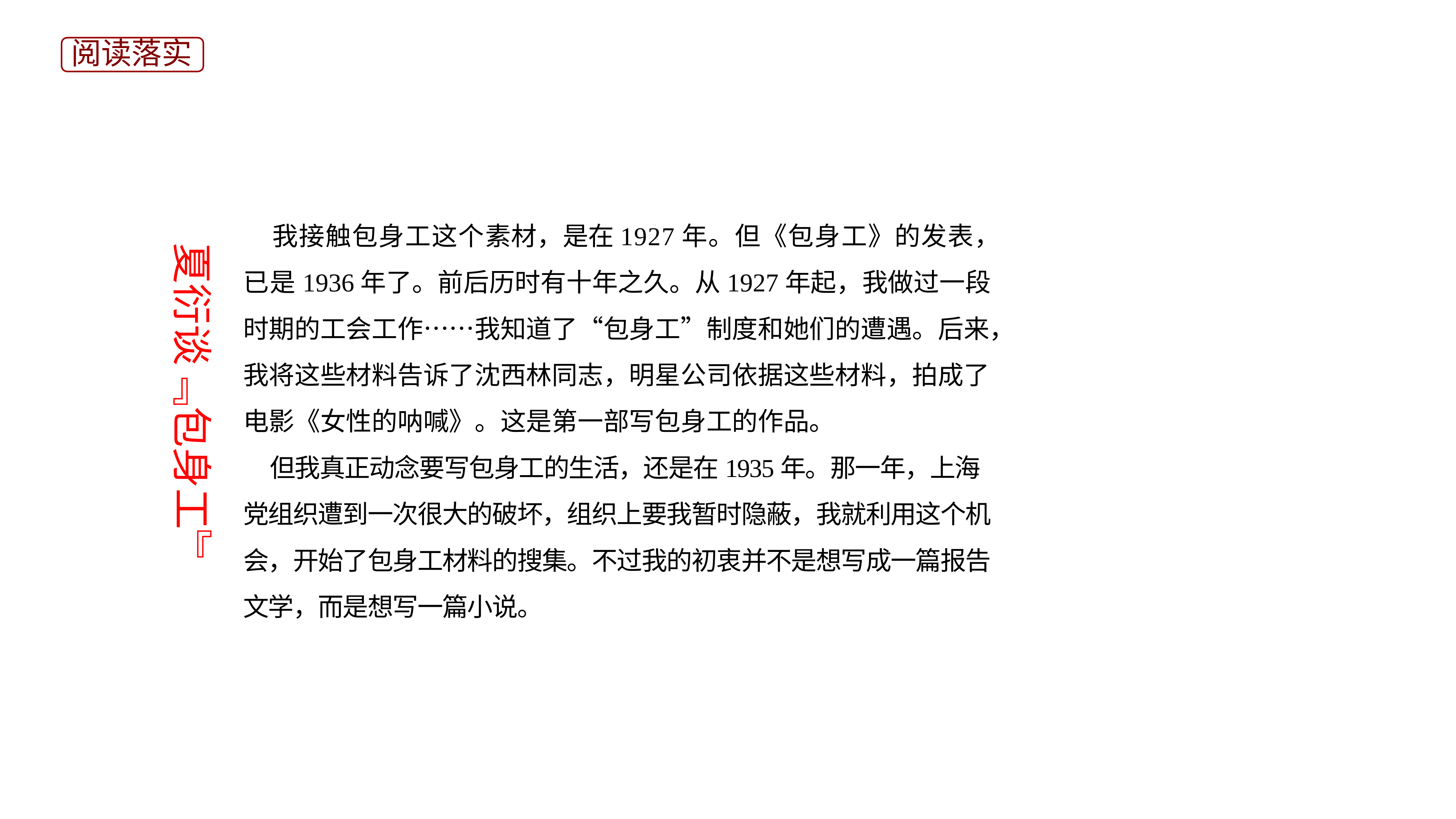

阅读落实

    我接触包身工这个素材，是在1927年。但《包身工》的发表，已是1936年了。前后历时有十年之久。从1927年起，我做过一段时期的工会工作……我知道了“包身工”制度和她们的遭遇。后来，我将这些材料告诉了沈西林同志，明星公司依据这些材料，拍成了电影《女性的呐喊》。这是第一部写包身工的作品。
    但我真正动念要写包身工的生活，还是在1935年。那一年，上海党组织遭到一次很大的破坏，组织上要我暂时隐蔽，我就利用这个机会，开始了包身工材料的搜集。不过我的初衷并不是想写成一篇报告文学，而是想写一篇小说。
夏衍谈﹃包身工﹄